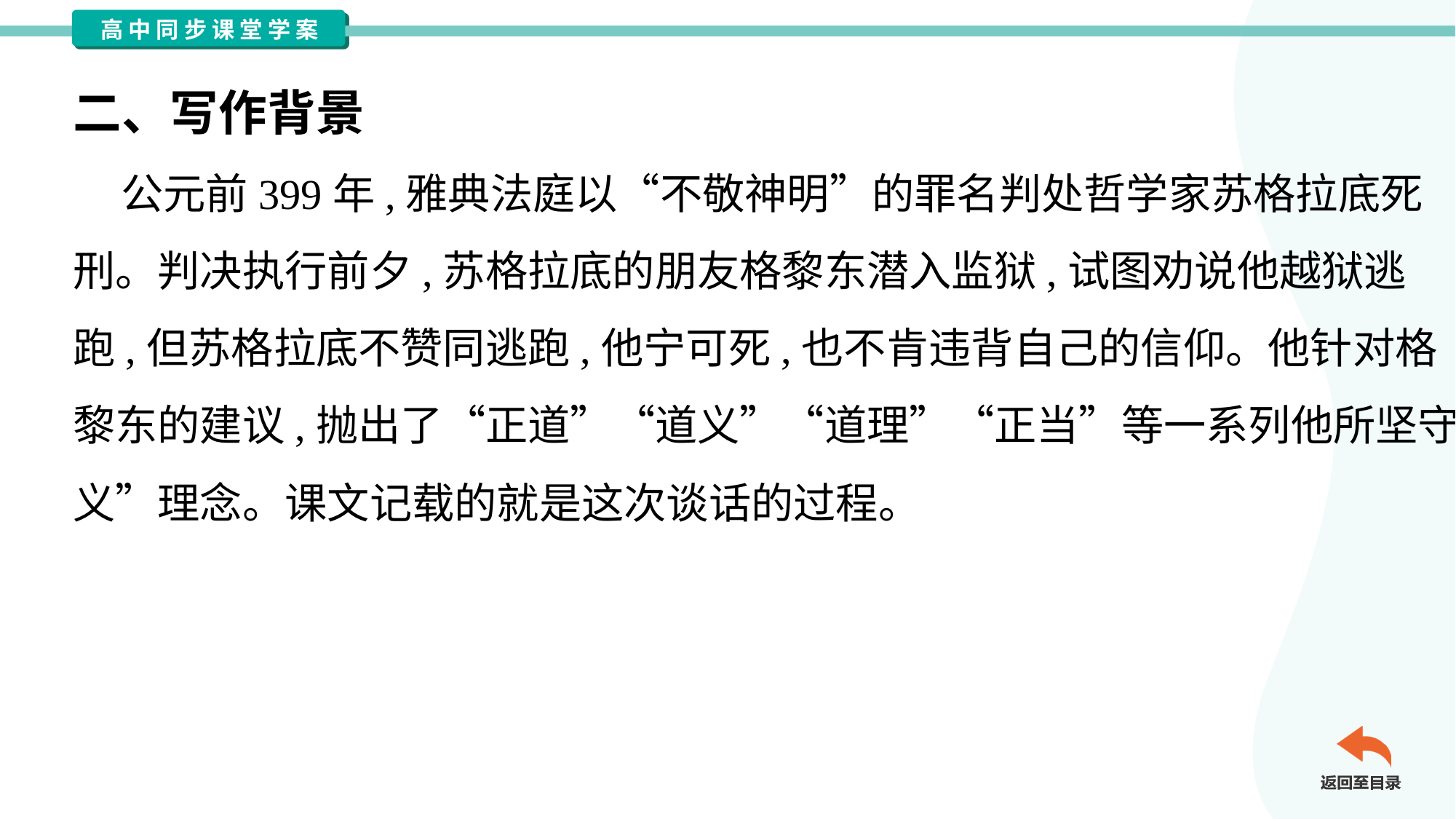

二、写作背景
    公元前399年,雅典法庭以“不敬神明”的罪名判处哲学家苏格拉底死
刑。判决执行前夕,苏格拉底的朋友格黎东潜入监狱,试图劝说他越狱逃
跑,但苏格拉底不赞同逃跑,他宁可死,也不肯违背自己的信仰。他针对格
黎东的建议,抛出了“正道”“道义”“道理”“正当”等一系列他所坚守的“正
义”理念。课文记载的就是这次谈话的过程。